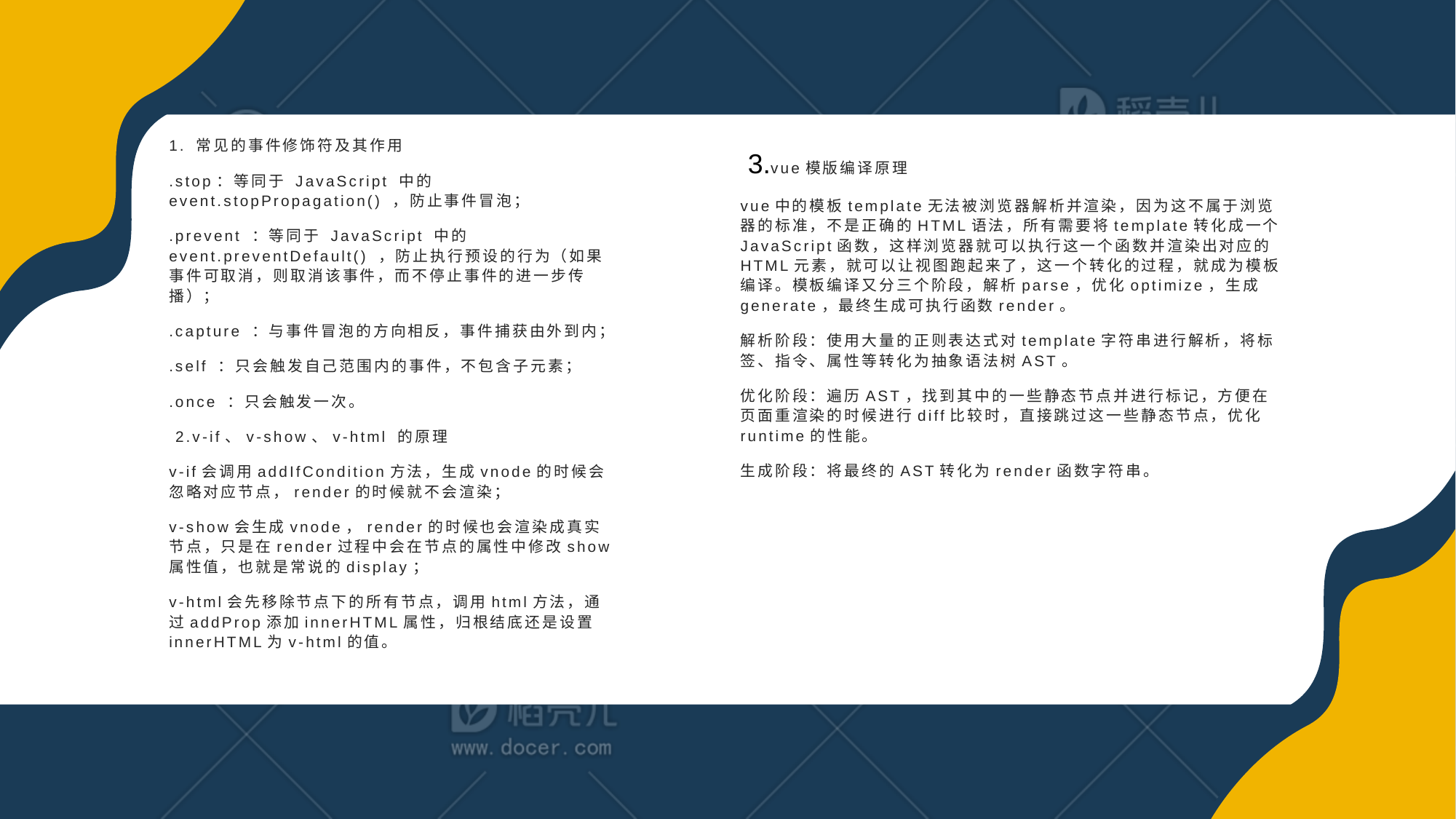

1. 常见的事件修饰符及其作用
.stop：等同于 JavaScript 中的 event.stopPropagation() ，防止事件冒泡；
.prevent ：等同于 JavaScript 中的 event.preventDefault() ，防止执行预设的行为（如果事件可取消，则取消该事件，而不停止事件的进一步传播）；
.capture ：与事件冒泡的方向相反，事件捕获由外到内；
.self ：只会触发自己范围内的事件，不包含子元素；
.once ：只会触发一次。
 2.v-if、v-show、v-html 的原理
v-if会调用addIfCondition方法，生成vnode的时候会忽略对应节点，render的时候就不会渲染；
v-show会生成vnode，render的时候也会渲染成真实节点，只是在render过程中会在节点的属性中修改show属性值，也就是常说的display；
v-html会先移除节点下的所有节点，调用html方法，通过addProp添加innerHTML属性，归根结底还是设置innerHTML为v-html的值。

 3.vue模版编译原理
vue中的模板template无法被浏览器解析并渲染，因为这不属于浏览器的标准，不是正确的HTML语法，所有需要将template转化成一个JavaScript函数，这样浏览器就可以执行这一个函数并渲染出对应的HTML元素，就可以让视图跑起来了，这一个转化的过程，就成为模板编译。模板编译又分三个阶段，解析parse，优化optimize，生成generate，最终生成可执行函数render。
解析阶段：使用大量的正则表达式对template字符串进行解析，将标签、指令、属性等转化为抽象语法树AST。
优化阶段：遍历AST，找到其中的一些静态节点并进行标记，方便在页面重渲染的时候进行diff比较时，直接跳过这一些静态节点，优化runtime的性能。
生成阶段：将最终的AST转化为render函数字符串。